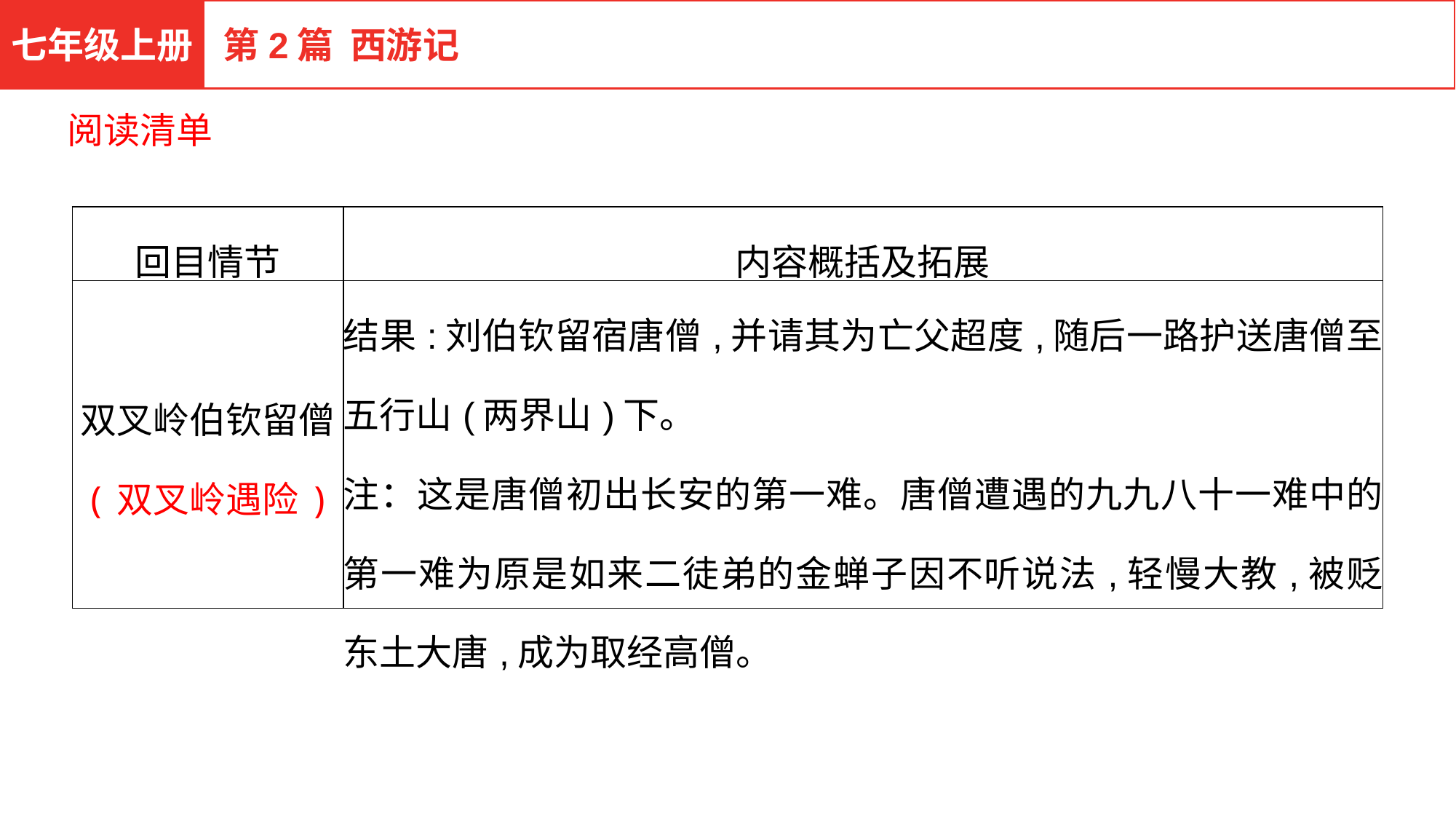

七年级上册
第2篇  西游记
阅读清单
| 回目情节 | 内容概括及拓展 |
| --- | --- |
| 双叉岭伯钦留僧 (双叉岭遇险) | 结果:刘伯钦留宿唐僧,并请其为亡父超度,随后一路护送唐僧至五行山(两界山)下。 注：这是唐僧初出长安的第一难。唐僧遭遇的九九八十一难中的第一难为原是如来二徒弟的金蝉子因不听说法,轻慢大教,被贬东土大唐,成为取经高僧。 |